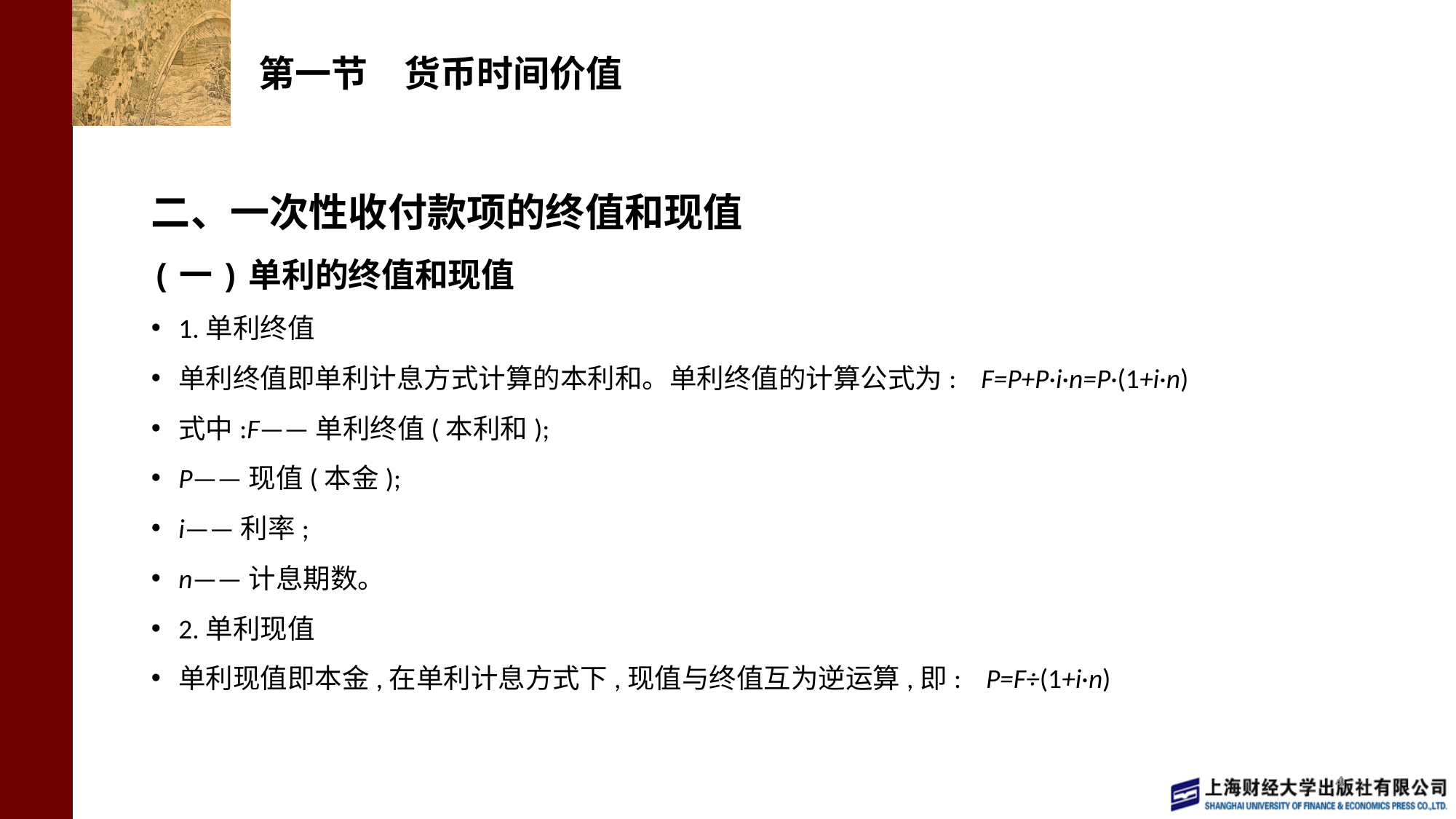

# 第一节　货币时间价值
二、一次性收付款项的终值和现值
(一)单利的终值和现值
1.单利终值
单利终值即单利计息方式计算的本利和。单利终值的计算公式为:    F=P+P·i·n=P·(1+i·n)
式中:F——单利终值(本利和);
P——现值(本金);
i——利率;
n——计息期数。
2.单利现值
单利现值即本金,在单利计息方式下,现值与终值互为逆运算,即:    P=F÷(1+i·n)

4